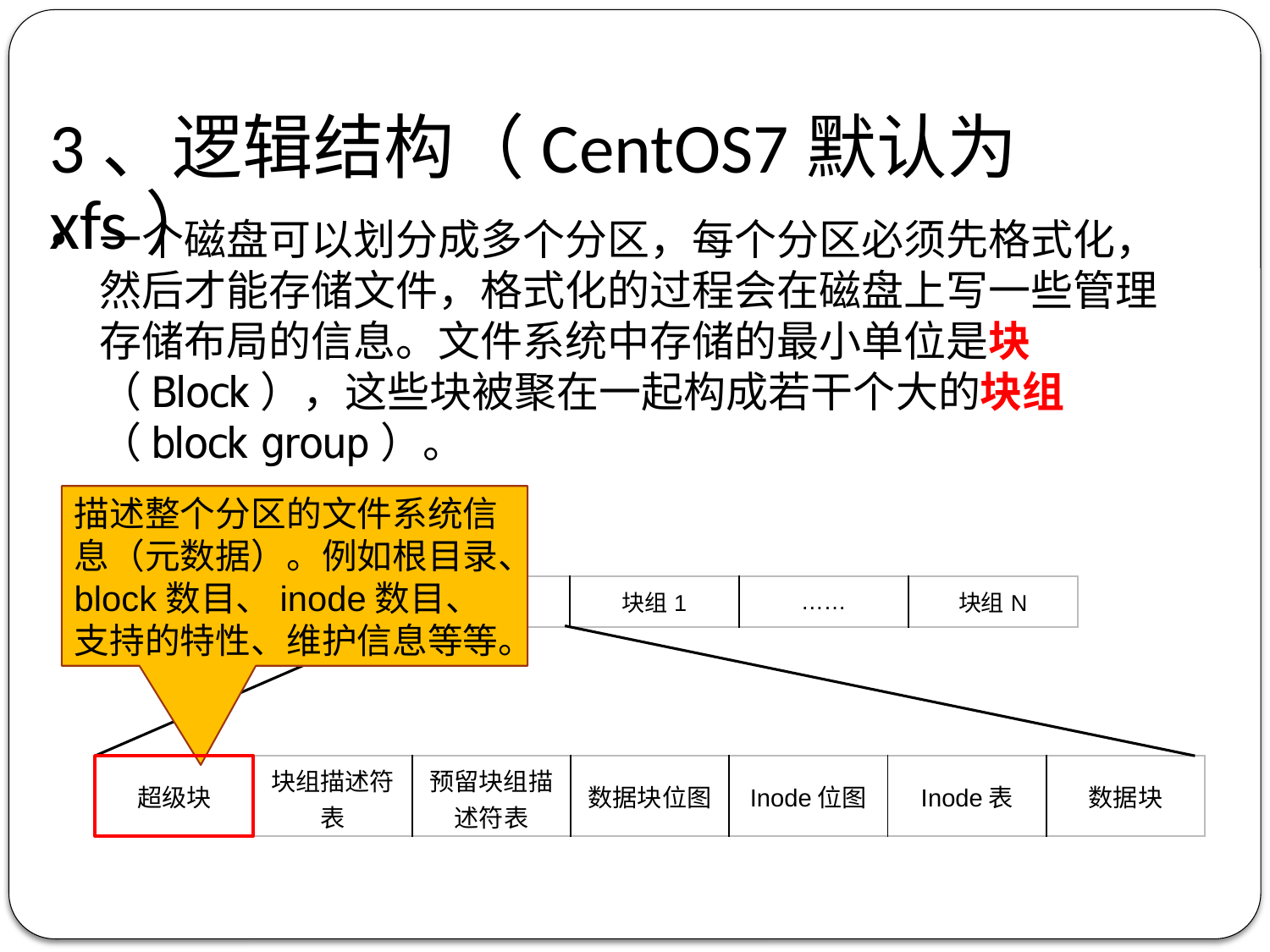

3、逻辑结构（CentOS7默认为xfs）

一个磁盘可以划分成多个分区，每个分区必须先格式化，然后才能存储文件，格式化的过程会在磁盘上写一些管理存储布局的信息。文件系统中存储的最小单位是块（Block），这些块被聚在一起构成若干个大的块组（block group）。
描述整个分区的文件系统信息（元数据）。例如根目录、block数目、inode数目、支持的特性、维护信息等等。
| 引导块 | 块组0 | 块组1 | …… | 块组N |
| --- | --- | --- | --- | --- |
| 超级块 | 块组描述符表 | 预留块组描述符表 | 数据块位图 | Inode位图 | Inode表 | 数据块 |
| --- | --- | --- | --- | --- | --- | --- |